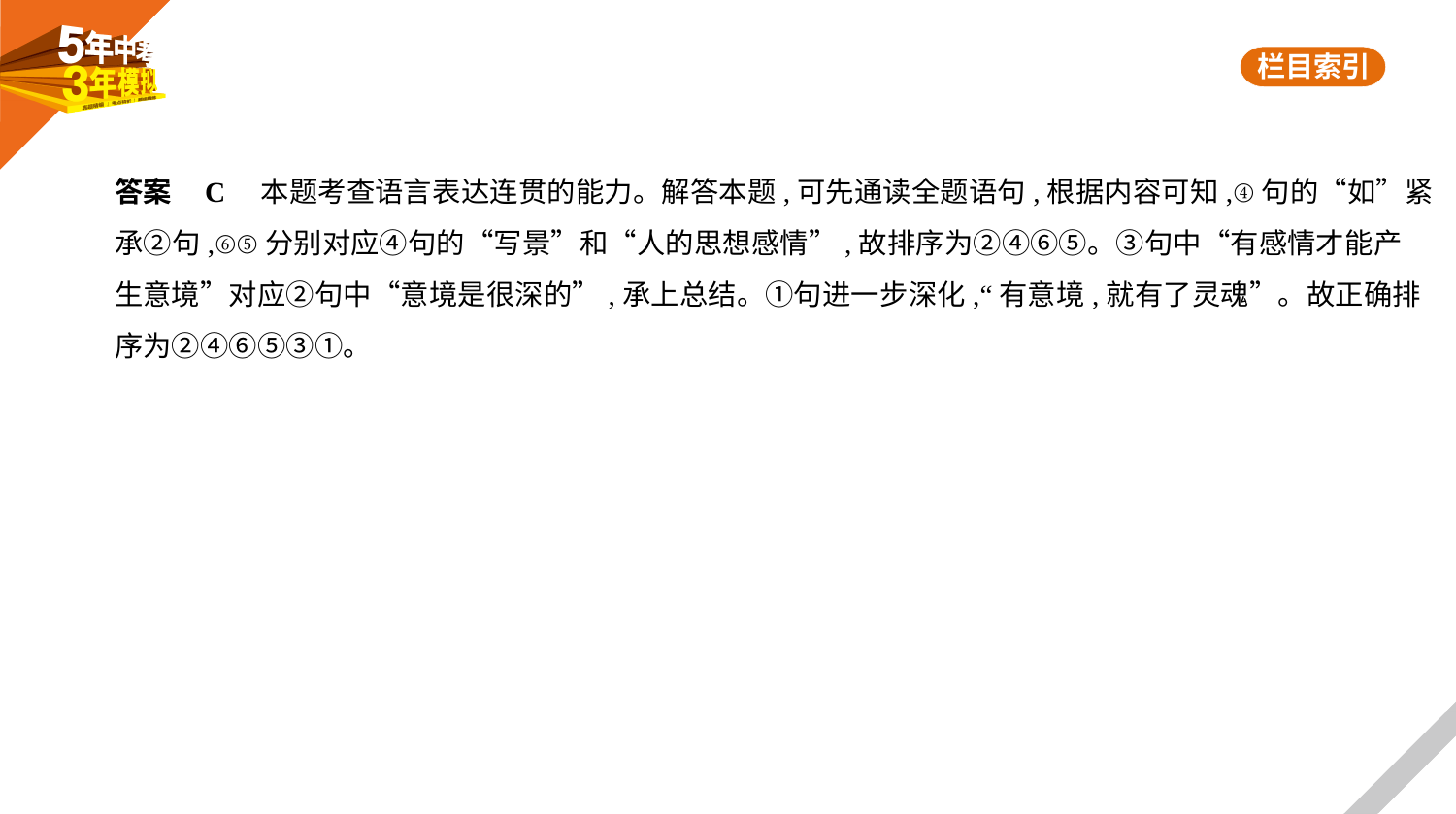

答案    C　本题考查语言表达连贯的能力。解答本题,可先通读全题语句,根据内容可知,④句的“如”紧
承②句,⑥⑤分别对应④句的“写景”和“人的思想感情”,故排序为②④⑥⑤。③句中“有感情才能产
生意境”对应②句中“意境是很深的”,承上总结。①句进一步深化,“有意境,就有了灵魂”。故正确排
序为②④⑥⑤③①。